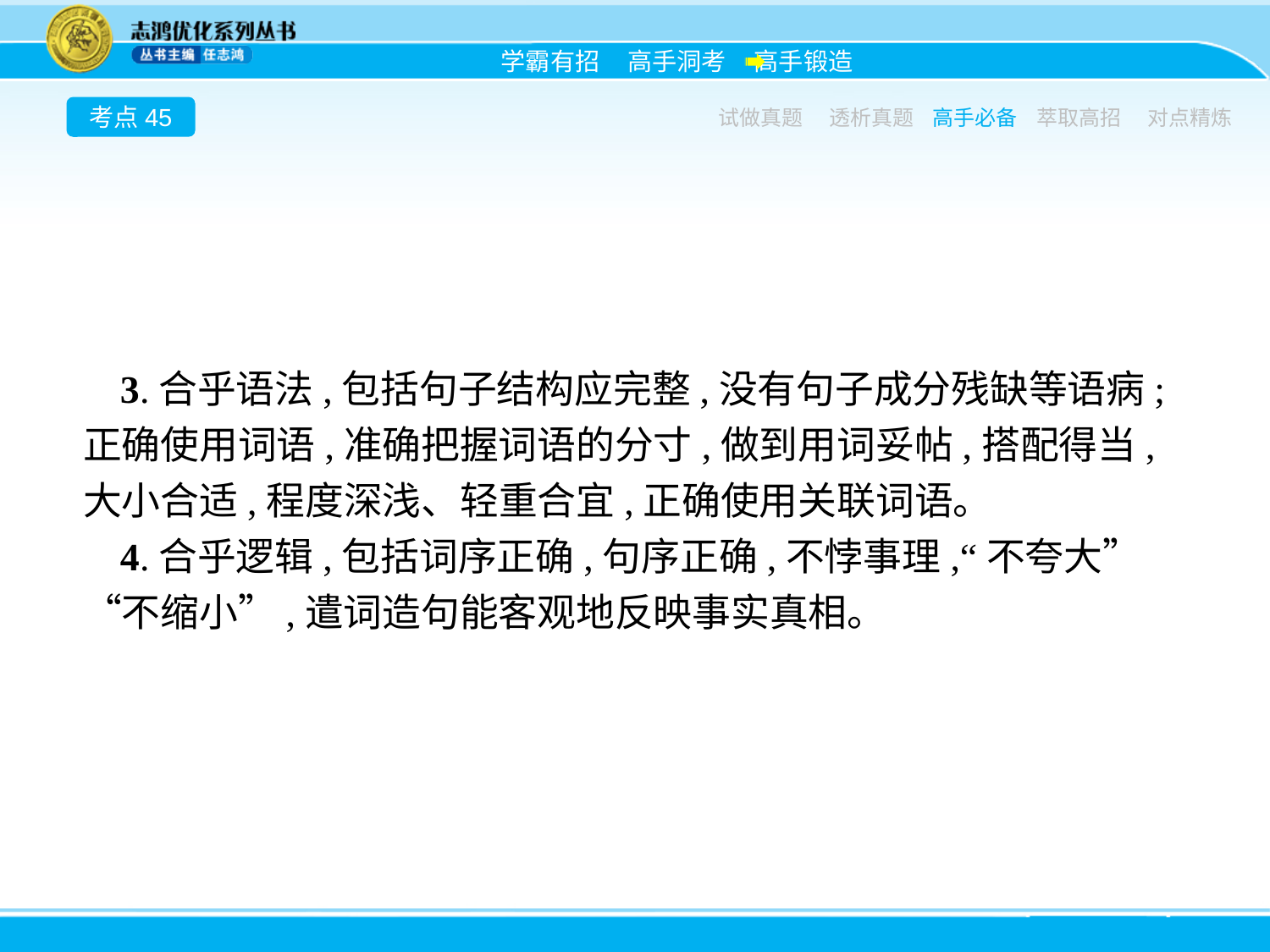

考点45
试做真题
透析真题
高手必备
萃取高招
对点精炼
3.合乎语法,包括句子结构应完整,没有句子成分残缺等语病;正确使用词语,准确把握词语的分寸,做到用词妥帖,搭配得当,大小合适,程度深浅、轻重合宜,正确使用关联词语。
4.合乎逻辑,包括词序正确,句序正确,不悖事理,“不夸大”“不缩小”,遣词造句能客观地反映事实真相。